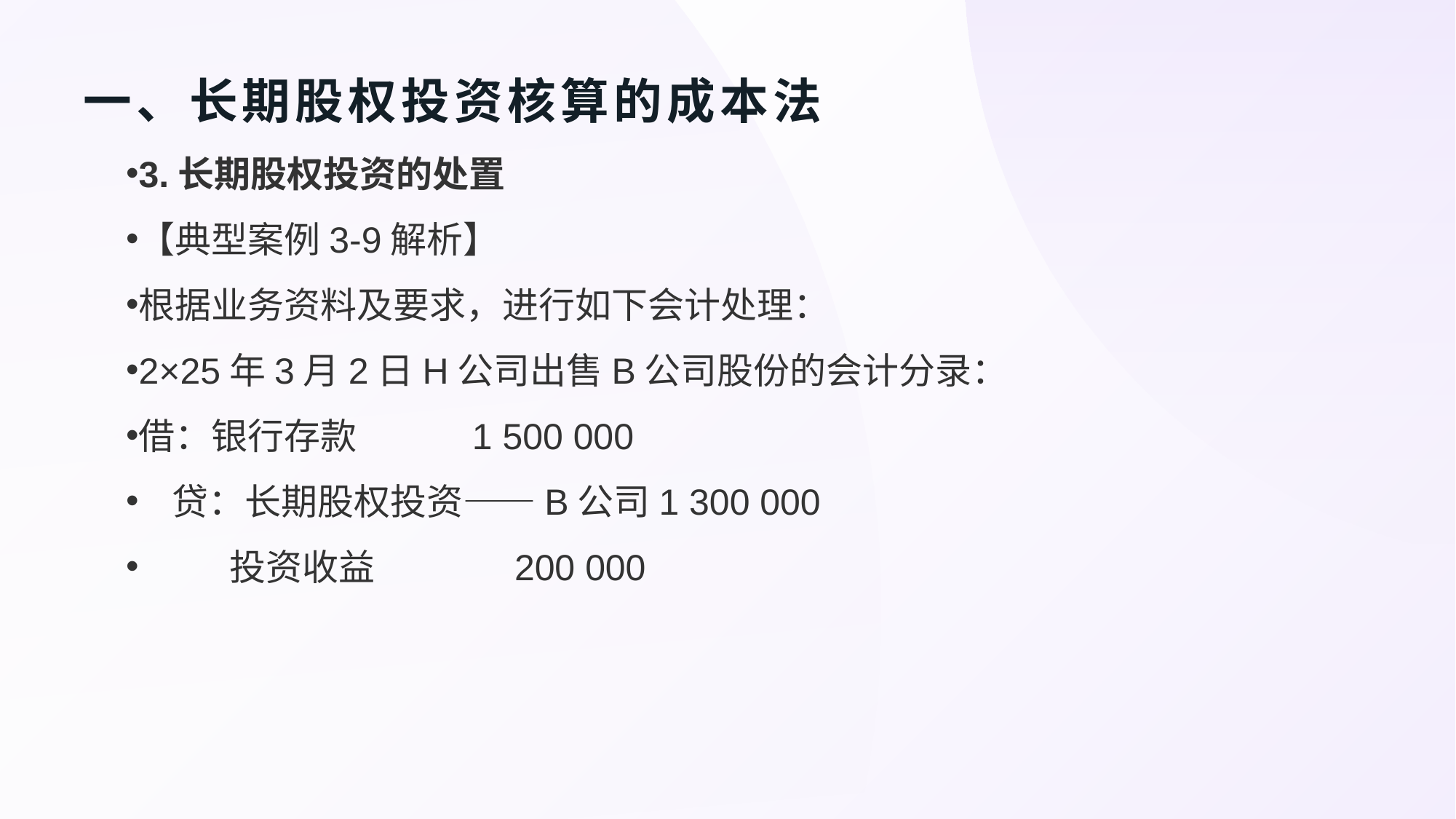

# 一、长期股权投资核算的成本法
3.长期股权投资的处置
【典型案例3-9解析】
根据业务资料及要求，进行如下会计处理：
2×25年3月2日H公司出售B公司股份的会计分录：
借：银行存款             1 500 000
   贷：长期股权投资——B公司1 300 000
          投资收益                200 000